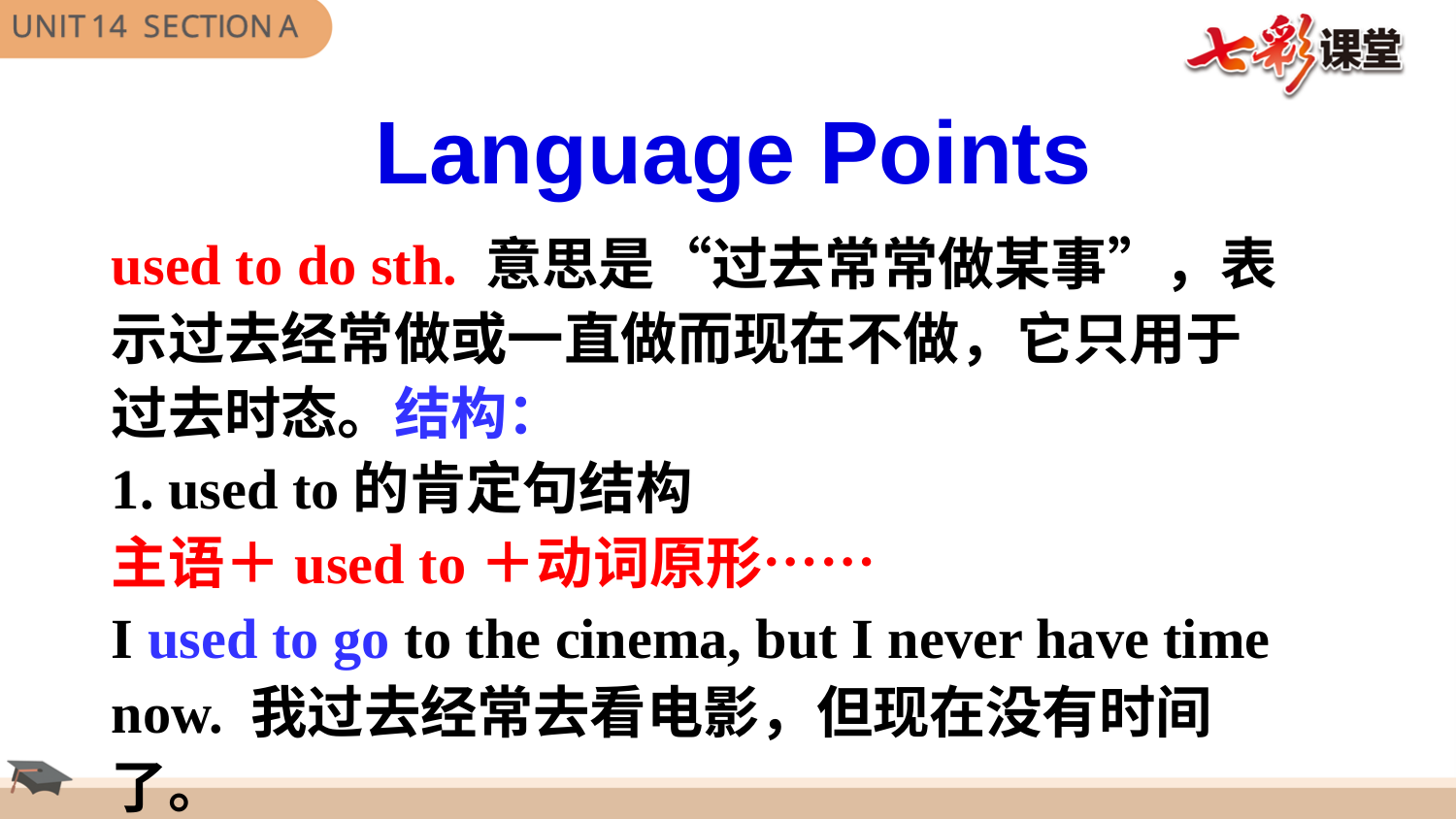

Language Points
used to do sth. 意思是“过去常常做某事”，表示过去经常做或一直做而现在不做，它只用于过去时态。结构：
1. used to的肯定句结构
主语＋used to＋动词原形……
I used to go to the cinema, but I never have time now. 我过去经常去看电影，但现在没有时间了。